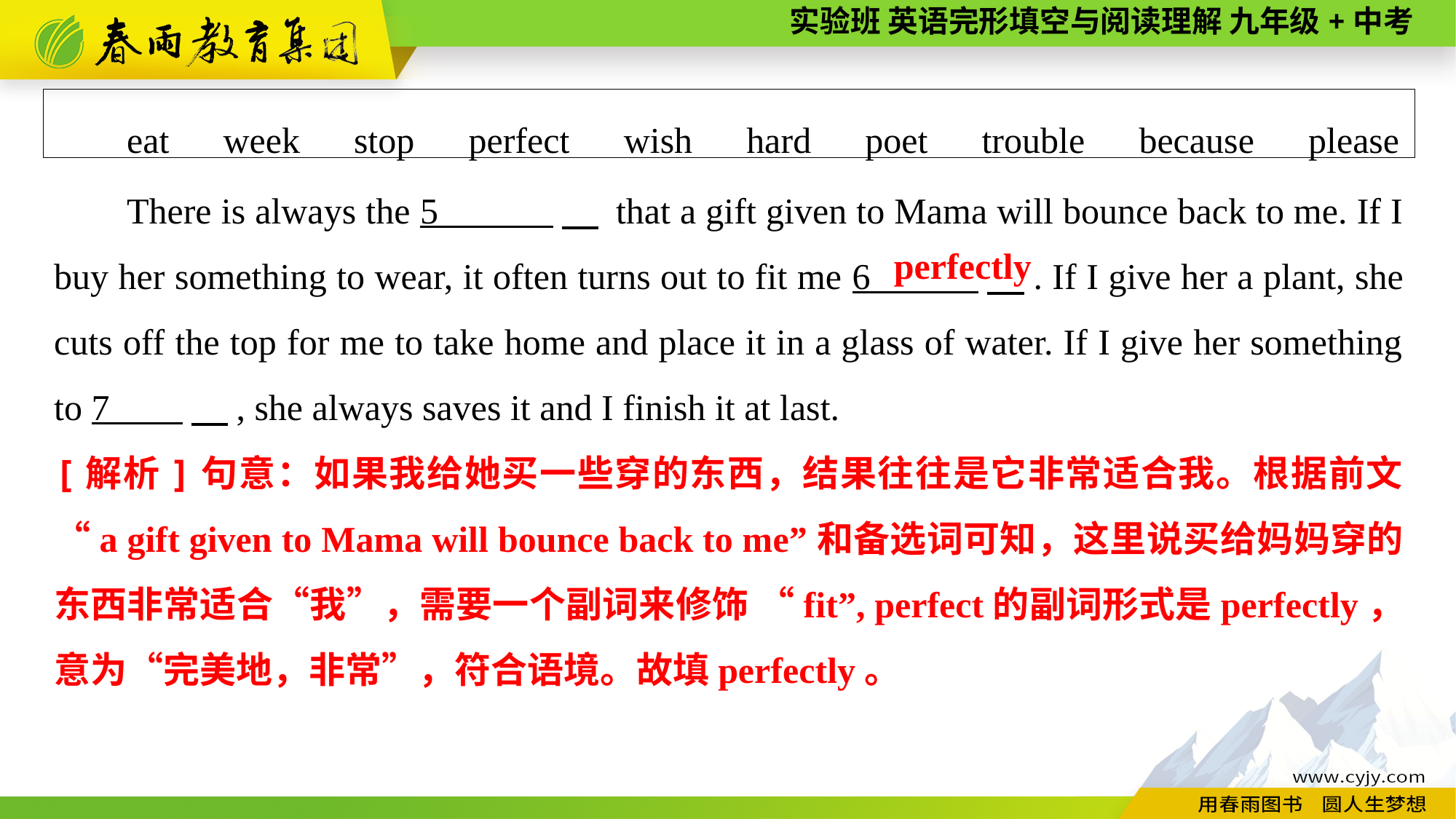

eat　week　stop　perfect　wish　hard　poet　trouble　because　please
There is always the 5            　 that a gift given to Mama will bounce back to me. If I buy her something to wear, it often turns out to fit me 6           　. If I give her a plant, she cuts off the top for me to take home and place it in a glass of water. If I give her something to 7        　, she always saves it and I finish it at last.
perfectly
[解析]句意：如果我给她买一些穿的东西，结果往往是它非常适合我。根据前文“a gift given to Mama will bounce back to me”和备选词可知，这里说买给妈妈穿的东西非常适合“我”，需要一个副词来修饰 “fit”, perfect的副词形式是perfectly，意为“完美地，非常”，符合语境。故填perfectly。